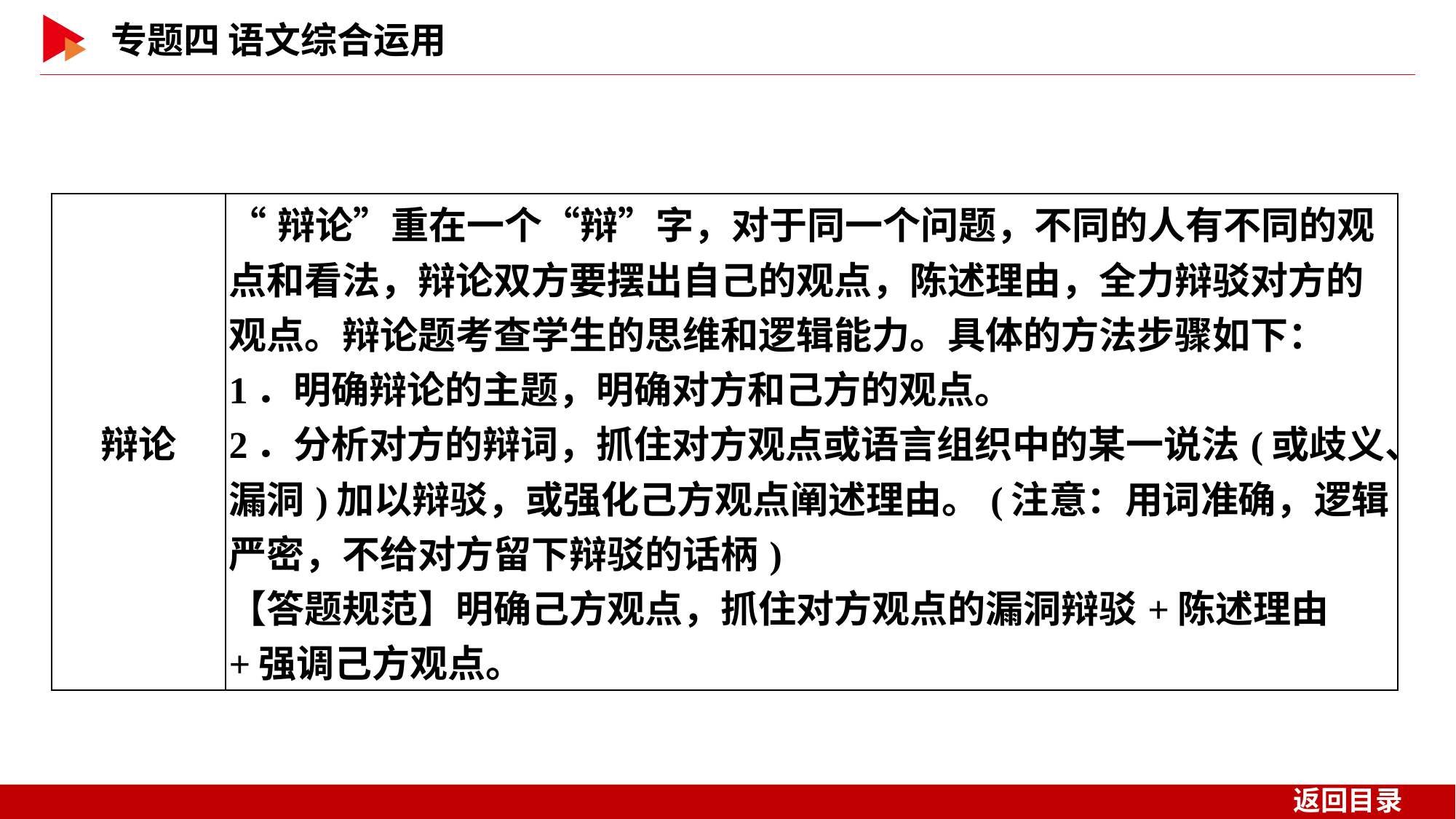

| 辩论 | “辩论”重在一个“辩”字，对于同一个问题，不同的人有不同的观点和看法，辩论双方要摆出自己的观点，陈述理由，全力辩驳对方的观点。辩论题考查学生的思维和逻辑能力。具体的方法步骤如下： 1．明确辩论的主题，明确对方和己方的观点。 2．分析对方的辩词，抓住对方观点或语言组织中的某一说法(或歧义、漏洞)加以辩驳，或强化己方观点阐述理由。(注意：用词准确，逻辑严密，不给对方留下辩驳的话柄) 【答题规范】明确己方观点，抓住对方观点的漏洞辩驳+陈述理由+强调己方观点。 |
| --- | --- |